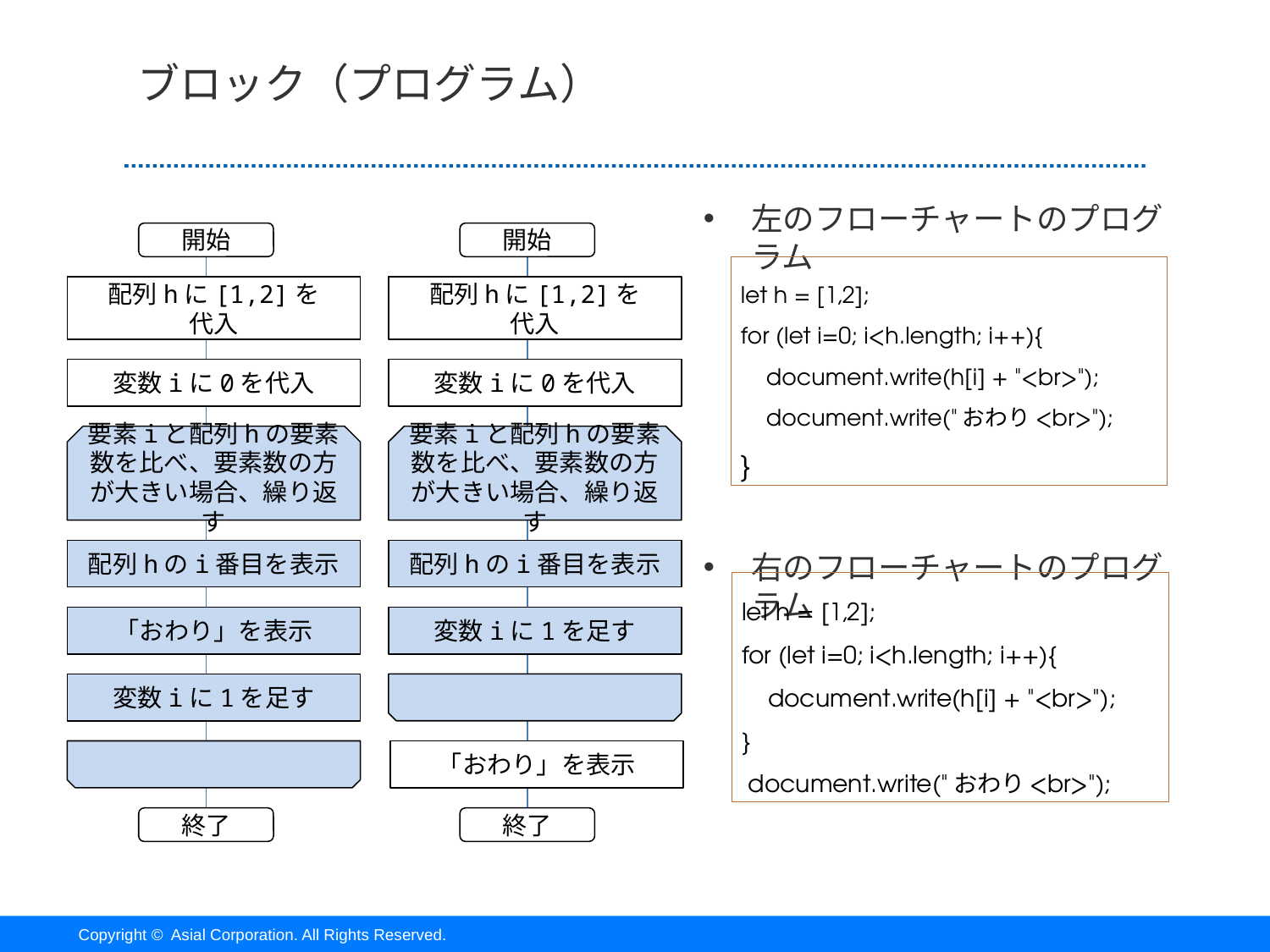

# ブロック（プログラム）
左のフローチャートのプログラム

右のフローチャートのプログラム
開始
開始
let h = [1,2];
for (let i=0; i<h.length; i++){
    document.write(h[i] + "<br>");
    document.write("おわり<br>");
}
配列hに[1,2]を
代入
配列hに[1,2]を
代入
変数iに0を代入
変数iに0を代入
要素iと配列hの要素数を比べ、要素数の方が大きい場合、繰り返す
要素iと配列hの要素数を比べ、要素数の方が大きい場合、繰り返す
配列hのi番目を表示
配列hのi番目を表示
let h = [1,2];
for (let i=0; i<h.length; i++){
    document.write(h[i] + "<br>");
}
 document.write("おわり<br>");
変数iに1を足す
「おわり」を表示

変数iに1を足す
「おわり」を表示

終了
終了